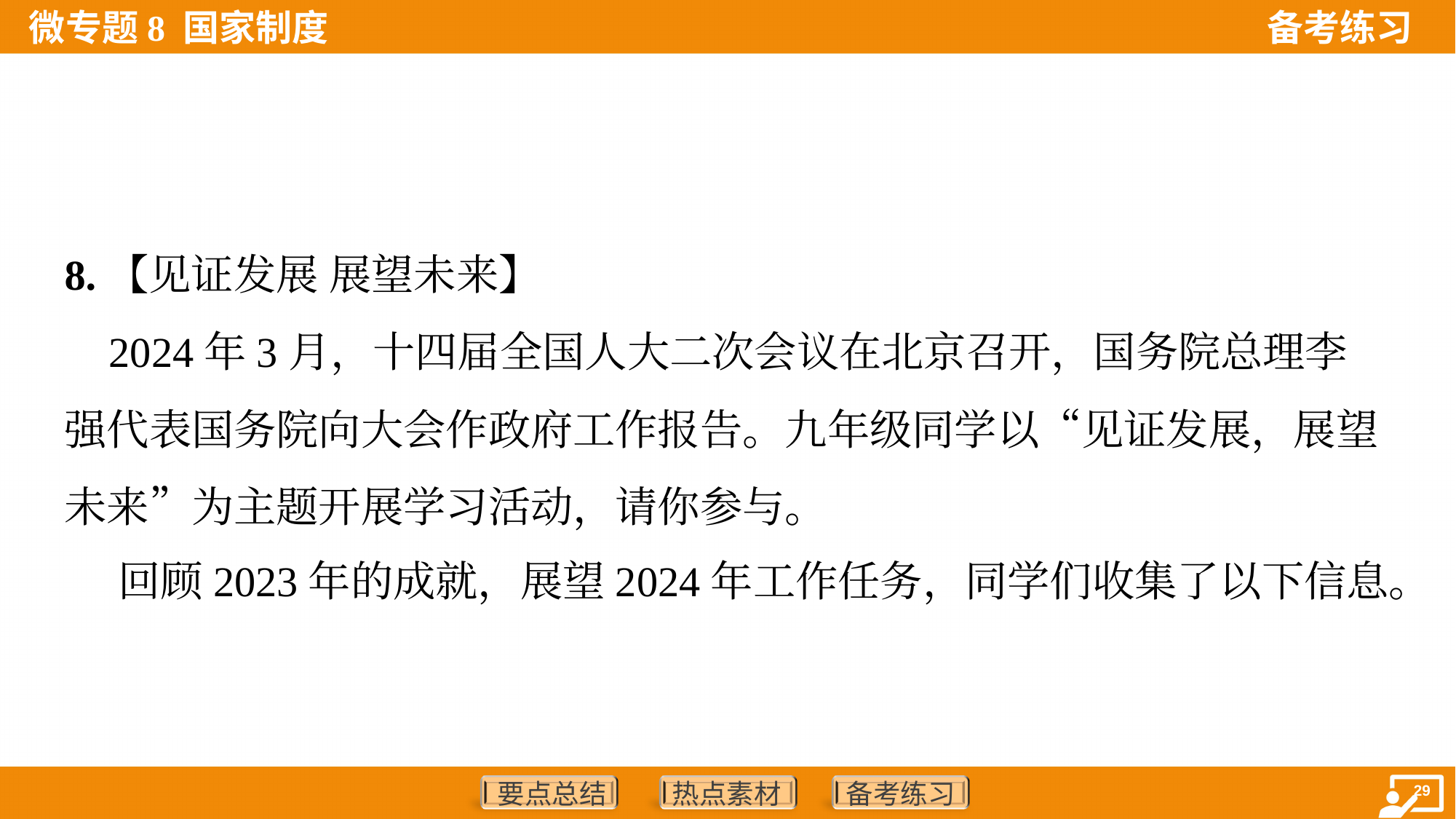

8.【见证发展 展望未来】
    2024年3月，十四届全国人大二次会议在北京召开，国务院总理李
强代表国务院向大会作政府工作报告。九年级同学以“见证发展，展望
未来”为主题开展学习活动，请你参与。
    回顾2023年的成就，展望2024年工作任务，同学们收集了以下信息。